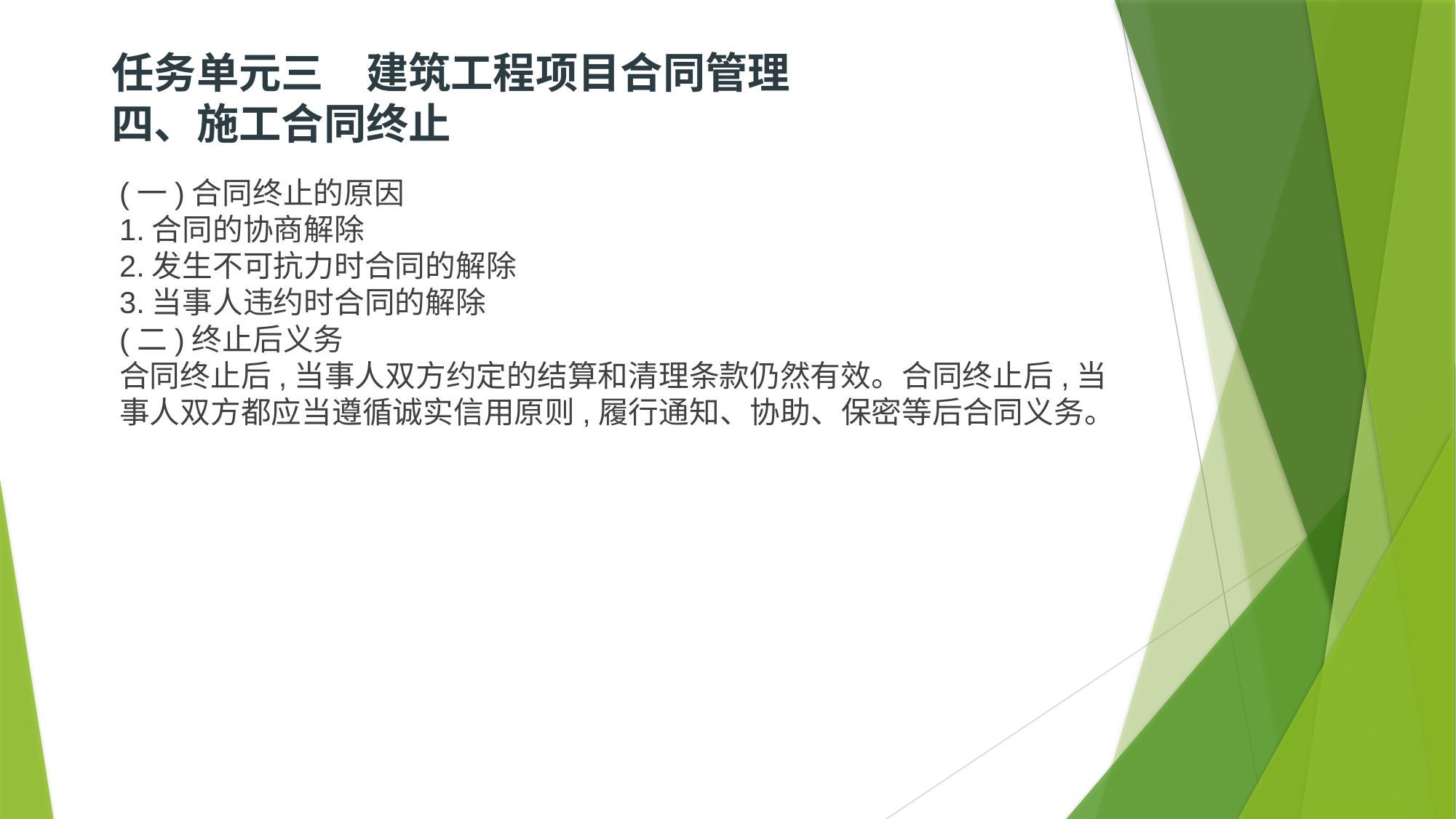

# 任务单元三　建筑工程项目合同管理  四、施工合同终止
(一)合同终止的原因
1.合同的协商解除
2.发生不可抗力时合同的解除
3.当事人违约时合同的解除
(二)终止后义务
合同终止后,当事人双方约定的结算和清理条款仍然有效。合同终止后,当事人双方都应当遵循诚实信用原则,履行通知、协助、保密等后合同义务。